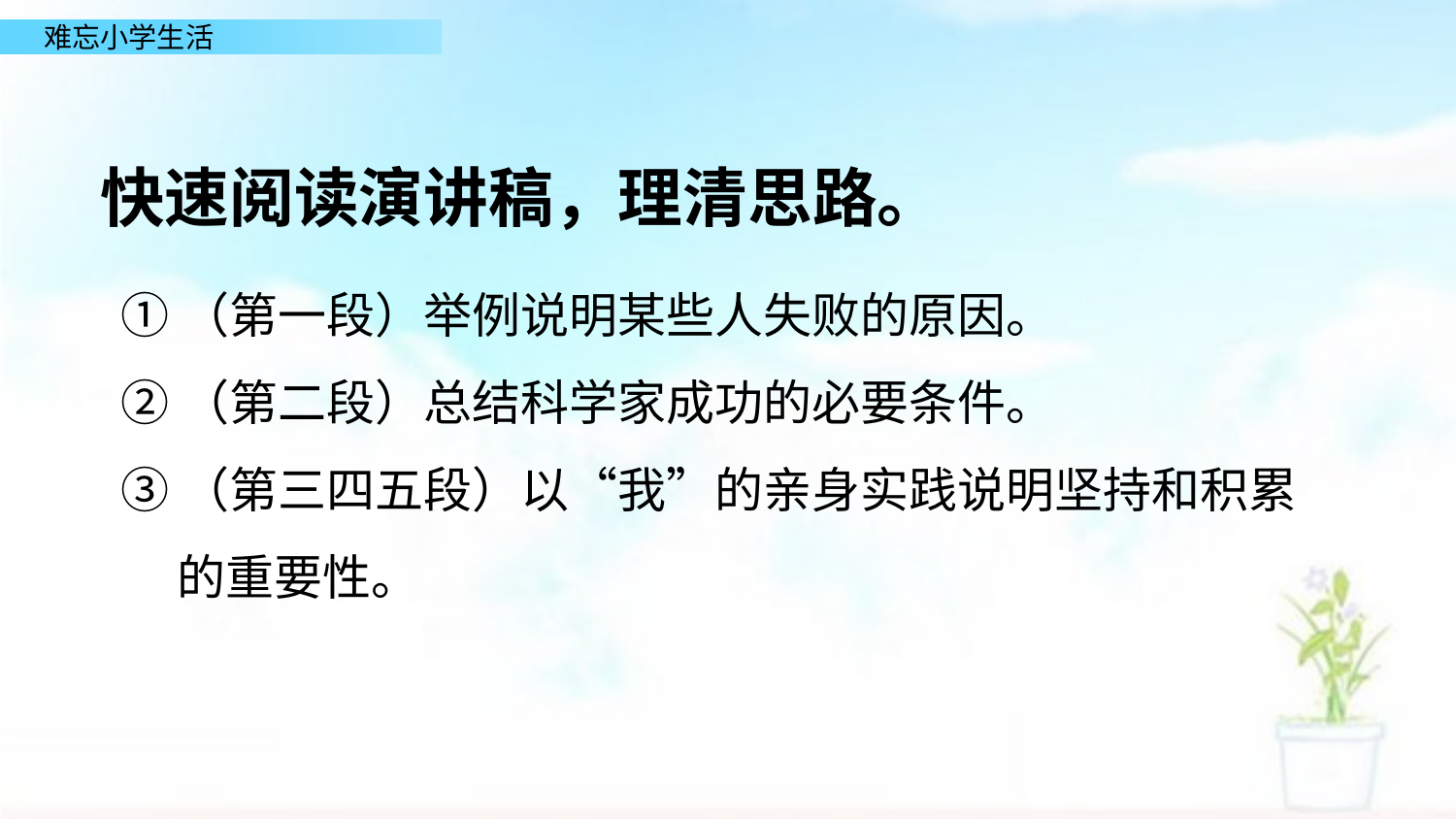

快速阅读演讲稿，理清思路。
①（第一段）举例说明某些人失败的原因。
②（第二段）总结科学家成功的必要条件。
③（第三四五段）以“我”的亲身实践说明坚持和积累的重要性。